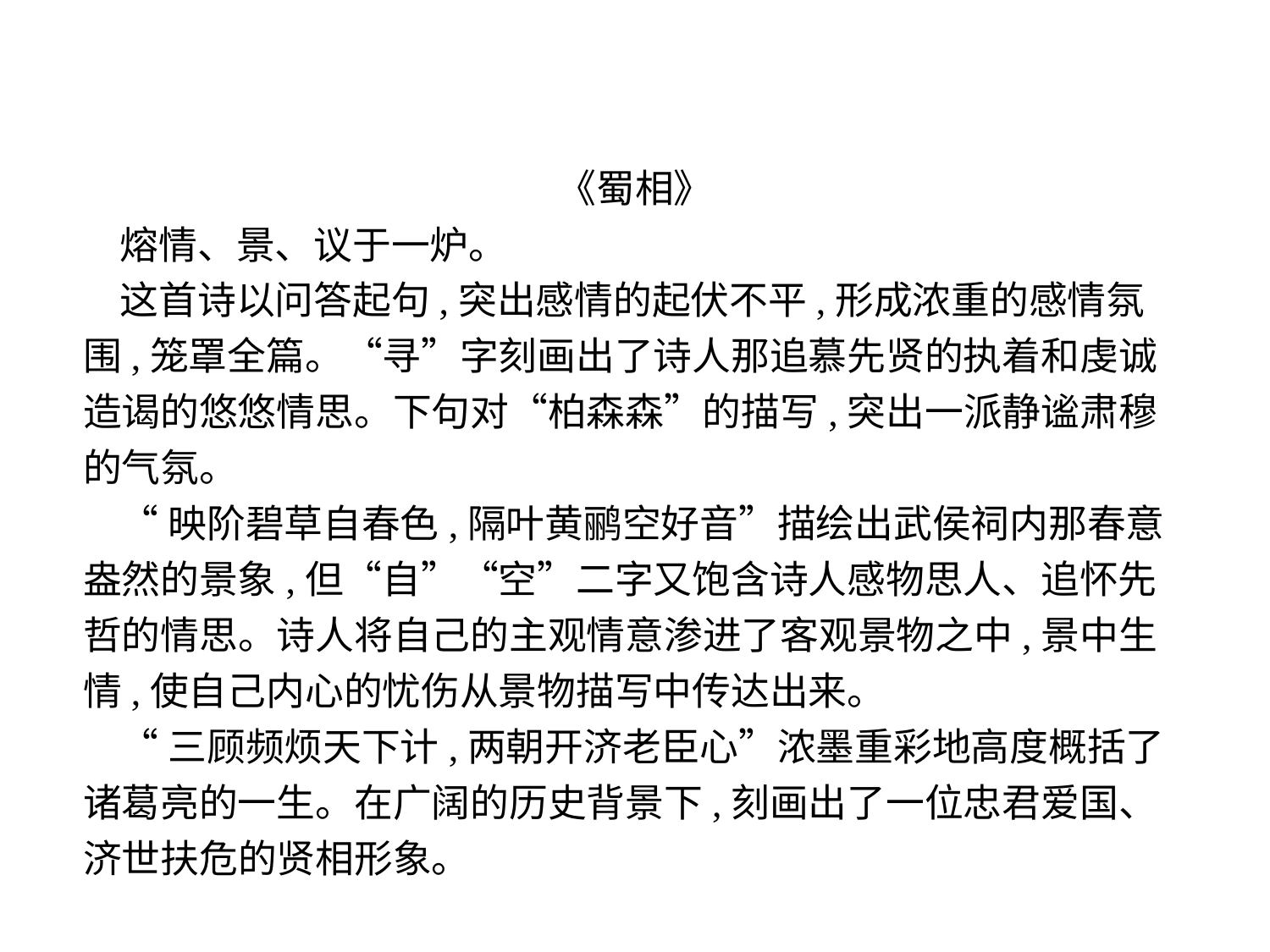

《蜀相》
熔情、景、议于一炉。
这首诗以问答起句,突出感情的起伏不平,形成浓重的感情氛围,笼罩全篇。“寻”字刻画出了诗人那追慕先贤的执着和虔诚造谒的悠悠情思。下句对“柏森森”的描写,突出一派静谧肃穆的气氛。
“映阶碧草自春色,隔叶黄鹂空好音”描绘出武侯祠内那春意盎然的景象,但“自”“空”二字又饱含诗人感物思人、追怀先哲的情思。诗人将自己的主观情意渗进了客观景物之中,景中生情,使自己内心的忧伤从景物描写中传达出来。
“三顾频烦天下计,两朝开济老臣心”浓墨重彩地高度概括了诸葛亮的一生。在广阔的历史背景下,刻画出了一位忠君爱国、济世扶危的贤相形象。